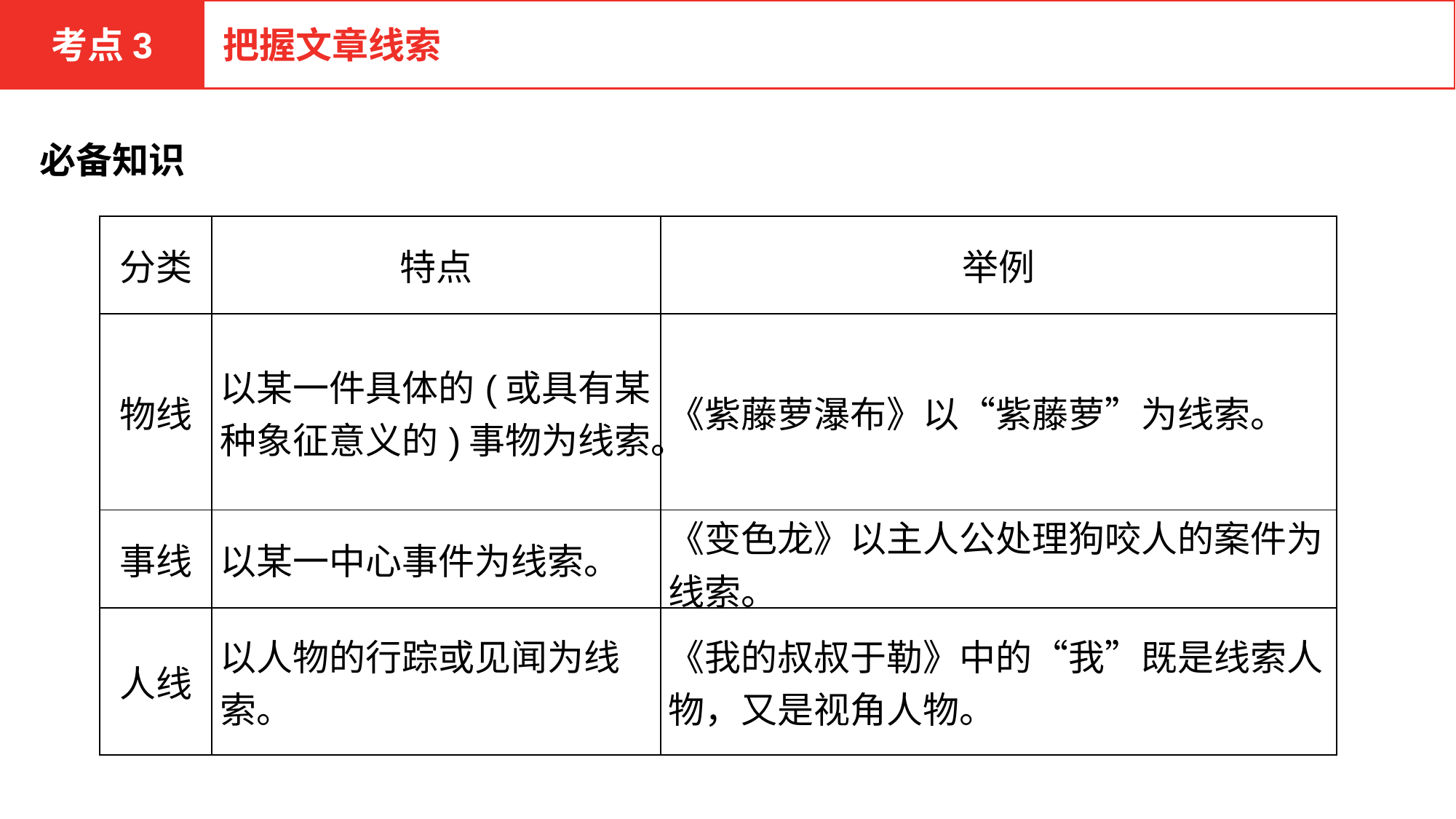

考点3
把握文章线索
必备知识

| 分类 | 特点 | 举例 |
| --- | --- | --- |
| 物线 | 以某一件具体的(或具有某种象征意义的)事物为线索。 | 《紫藤萝瀑布》以“紫藤萝”为线索。 |
| 事线 | 以某一中心事件为线索。 | 《变色龙》以主人公处理狗咬人的案件为线索。 |
| 人线 | 以人物的行踪或见闻为线索。 | 《我的叔叔于勒》中的“我”既是线索人物，又是视角人物。 |